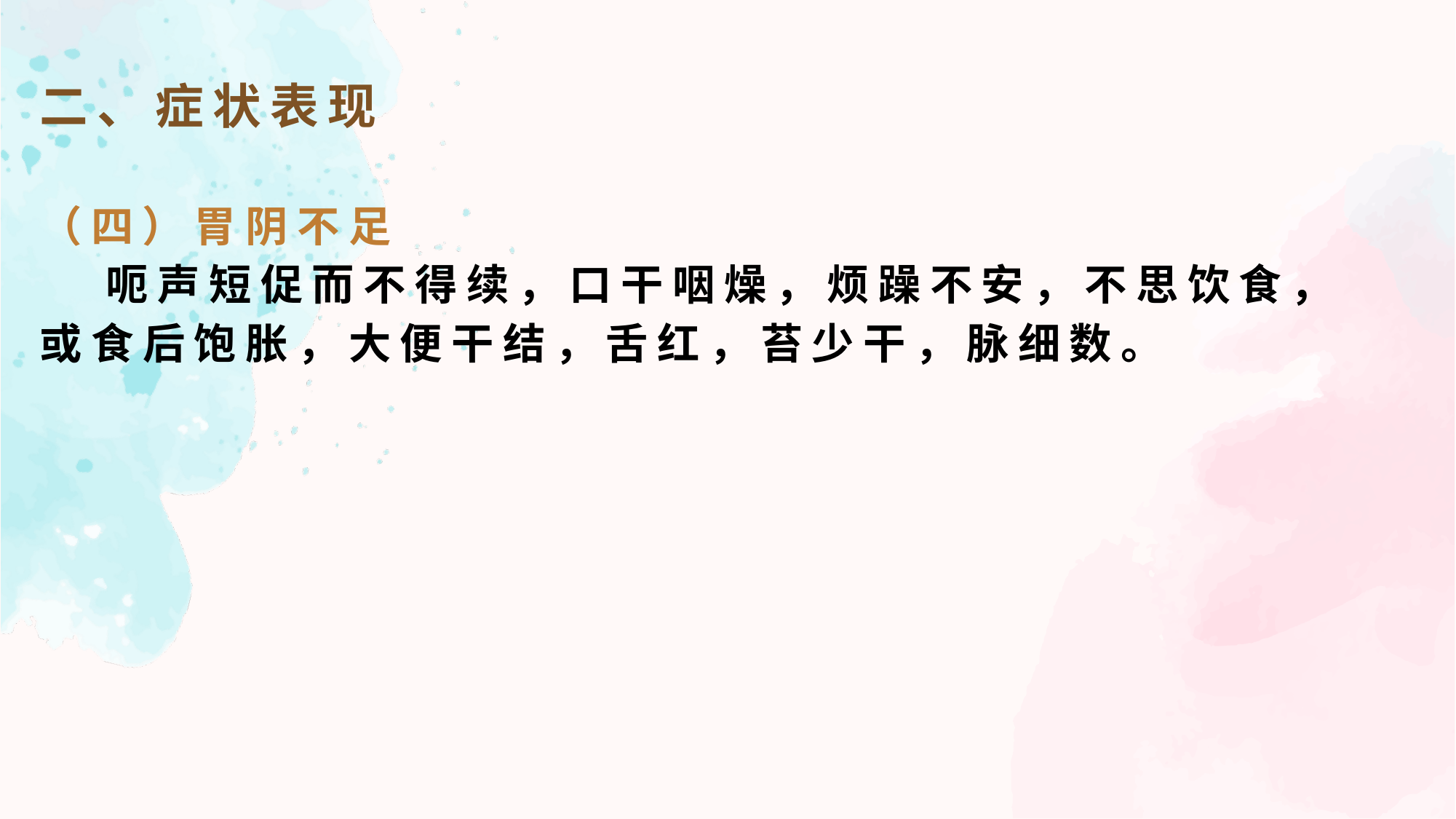

二、症状表现

（四）胃阴不足
   呃声短促而不得续，口干咽燥，烦躁不安，不思饮食，或食后饱胀，大便干结，舌红，苔少干，脉细数。